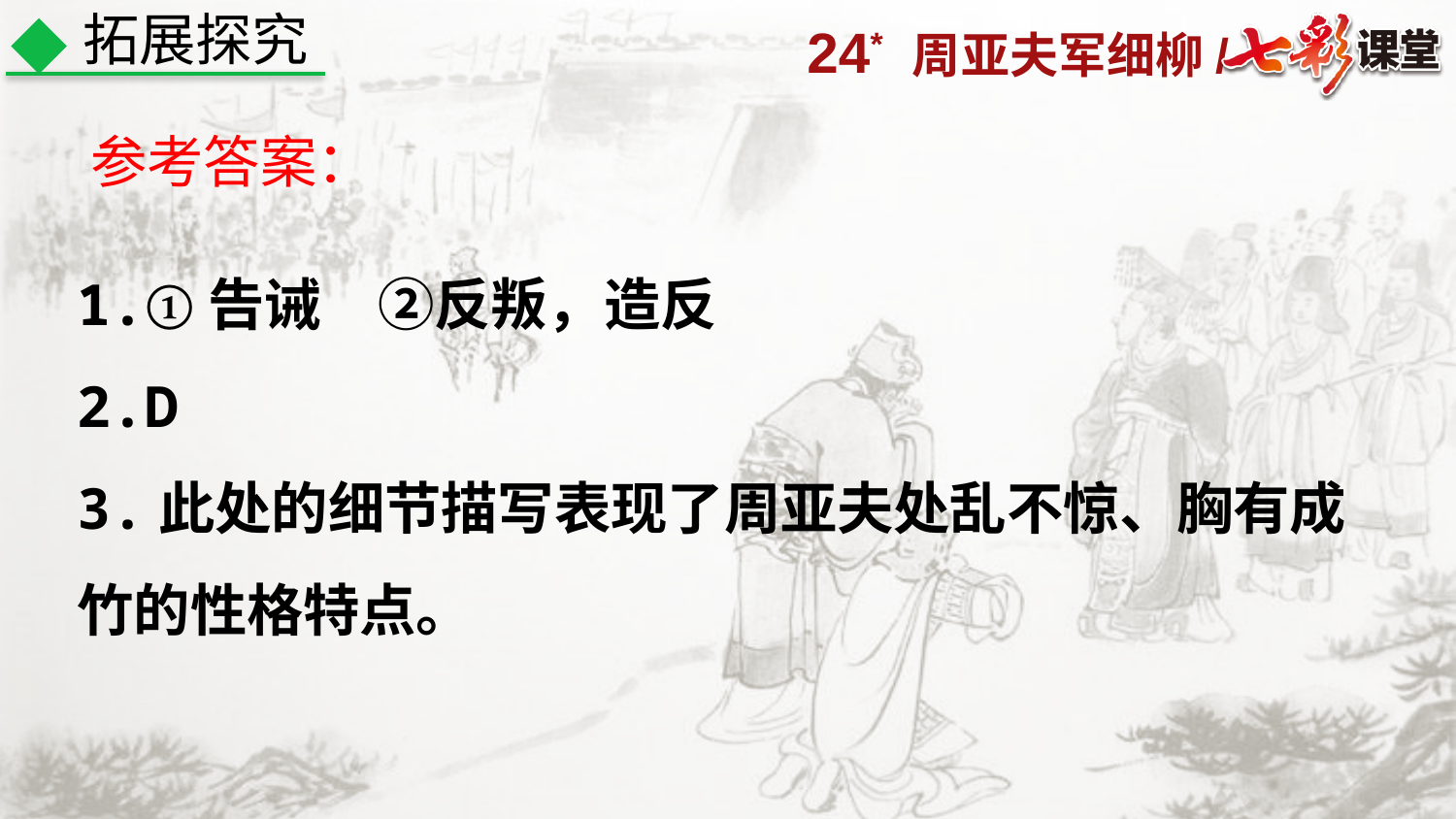

拓展探究

参考答案：
1.①告诫　②反叛，造反
2.D
3.此处的细节描写表现了周亚夫处乱不惊、胸有成竹的性格特点。